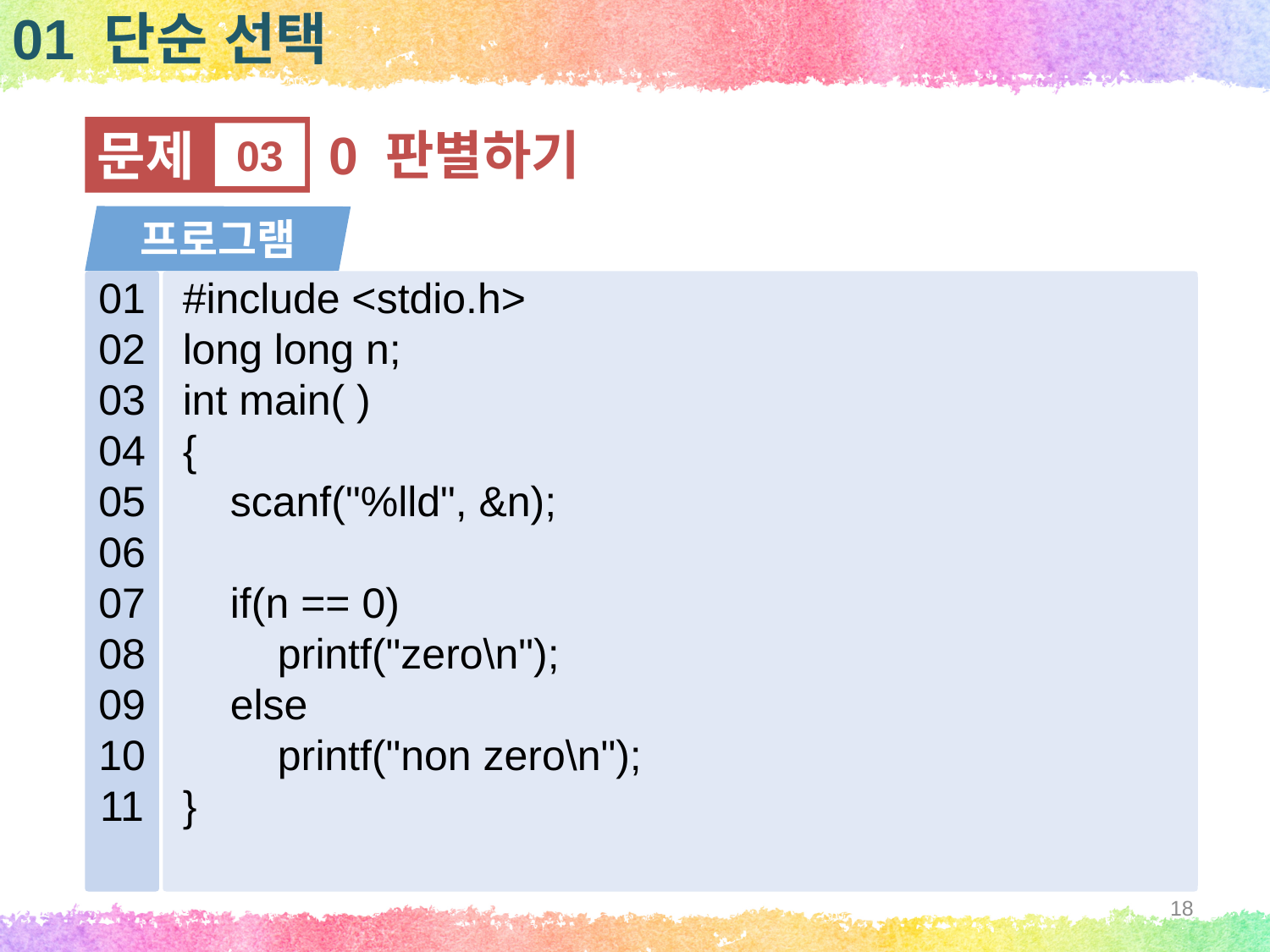

01 단순 선택
문제
03
0 판별하기
프로그램
01
02
03
04
05
06
07
08
09
10
11
#include <stdio.h>
long long n;
int main( )
{
    scanf("%lld", &n);

    if(n == 0)
        printf("zero\n");
    else
        printf("non zero\n");
}
18